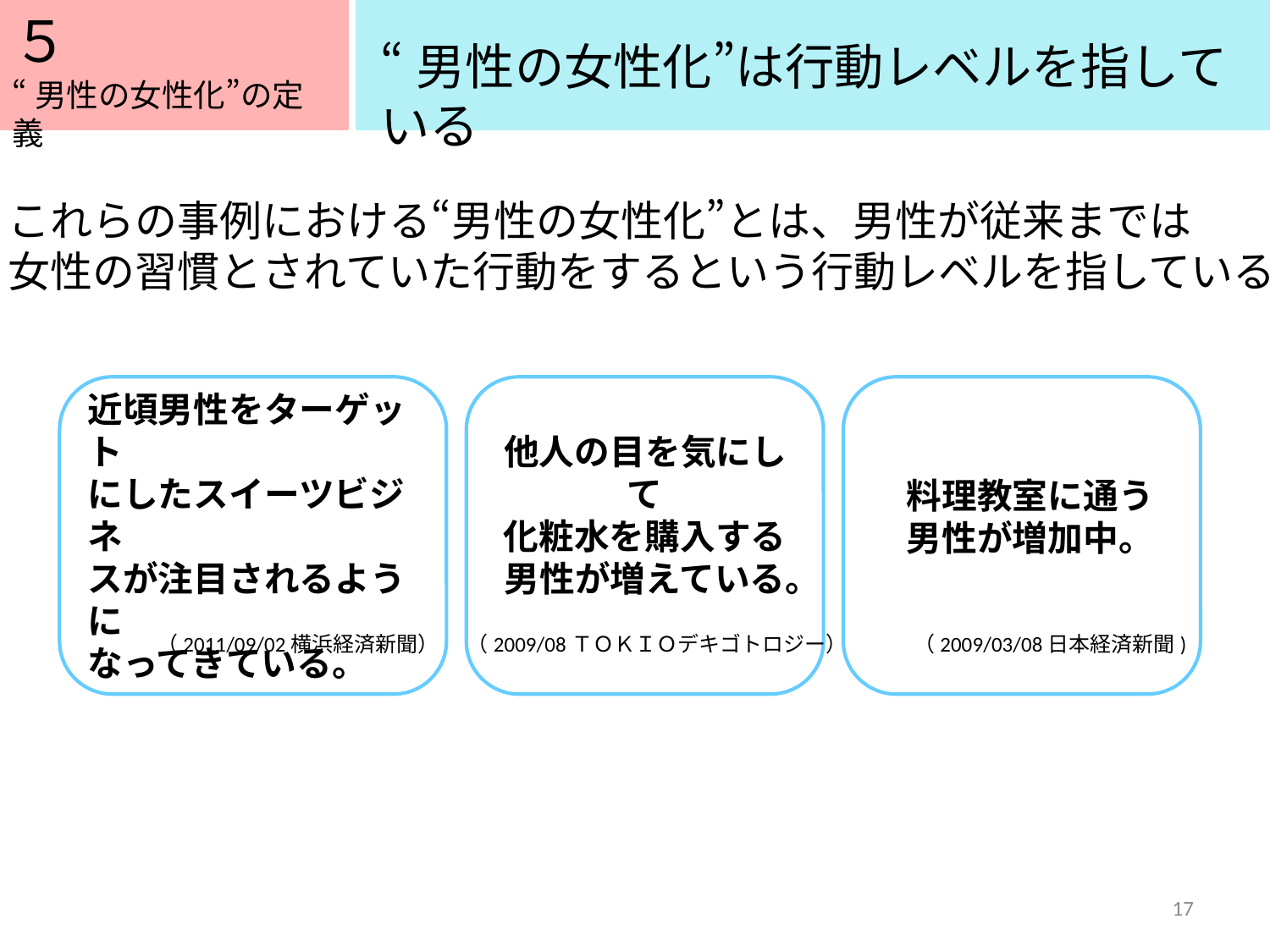

５
５

“男性の女性化”は行動レベルを指している
“男性の女性化”の定義

これらの事例における“男性の女性化”とは、男性が従来までは
女性の習慣とされていた行動をするという行動レベルを指している
近頃男性をターゲット
にしたスイーツビジネ
スが注目されるように
なってきている。
他人の目を気にして
化粧水を購入する
男性が増えている。

　料理教室に通う
　男性が増加中。

（2011/09/02横浜経済新聞）
（2009/08ＴＯＫＩＯデキゴトロジー）
（2009/03/08日本経済新聞)
17